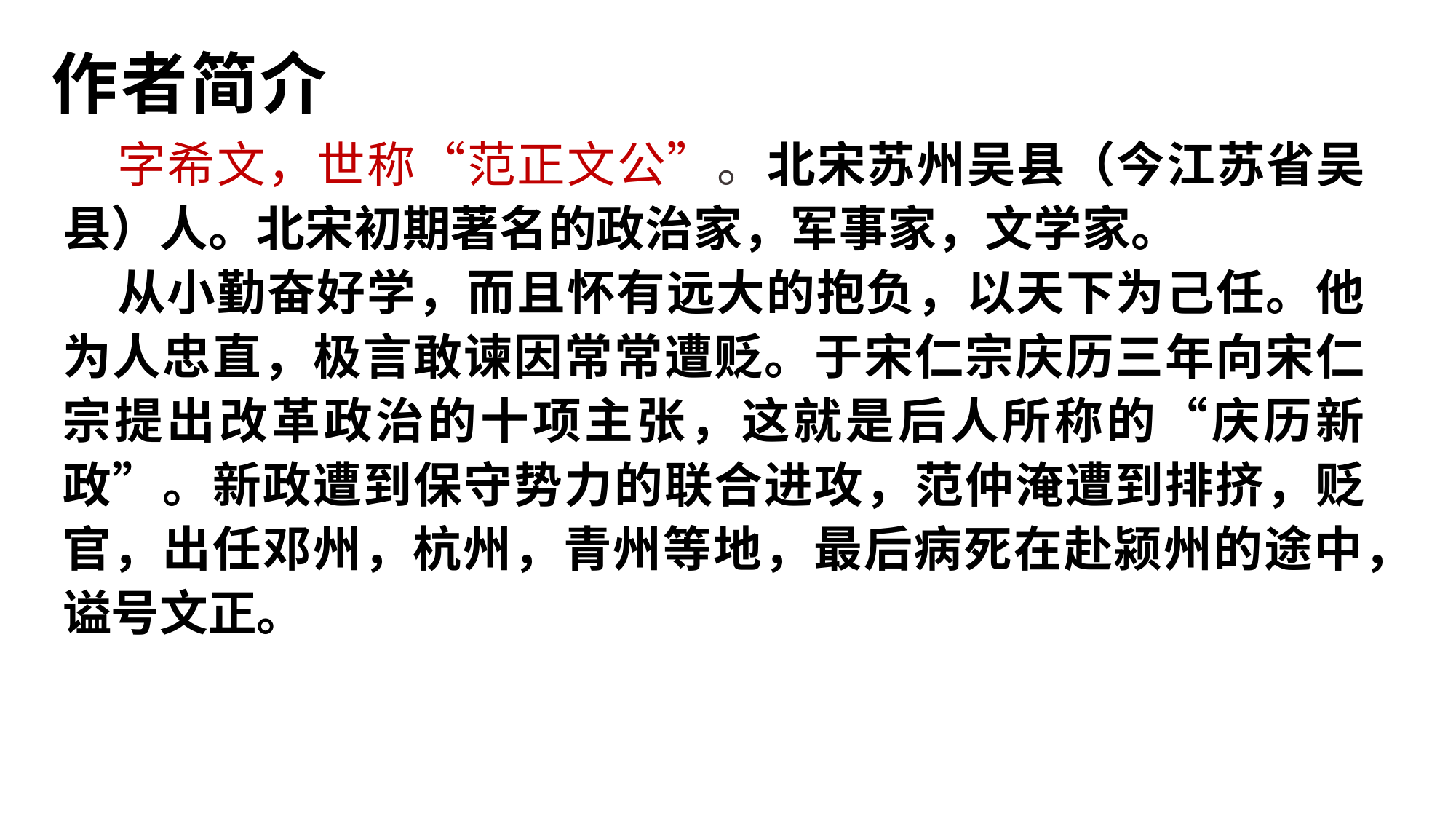

作者简介
字希文，世称“范正文公”。北宋苏州吴县（今江苏省吴县）人。北宋初期著名的政治家，军事家，文学家。
从小勤奋好学，而且怀有远大的抱负，以天下为己任。他为人忠直，极言敢谏因常常遭贬。于宋仁宗庆历三年向宋仁宗提出改革政治的十项主张，这就是后人所称的“庆历新政”。新政遭到保守势力的联合进攻，范仲淹遭到排挤，贬官，出任邓州，杭州，青州等地，最后病死在赴颍州的途中，谥号文正。